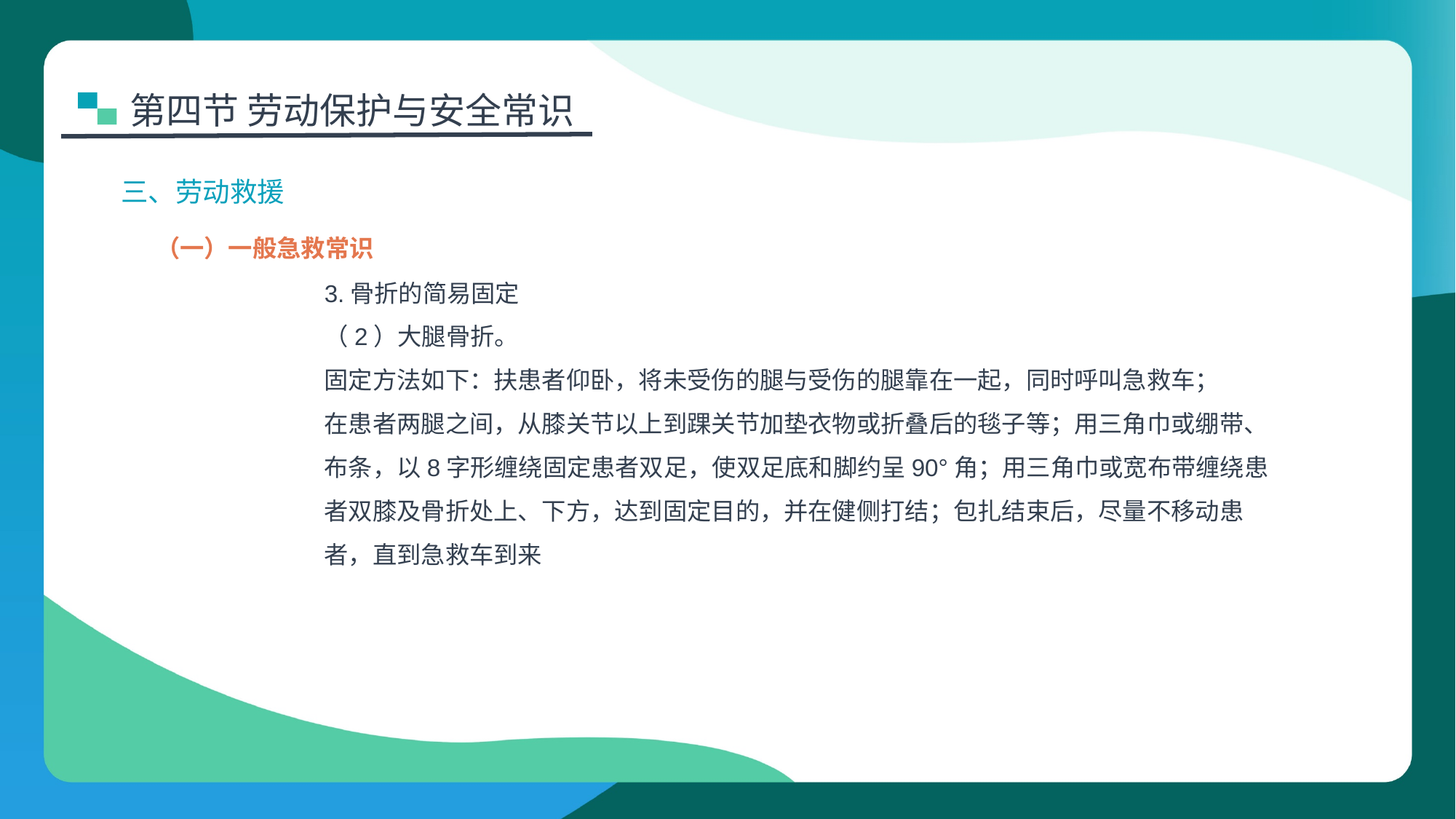

第四节 劳动保护与安全常识

三、劳动救援
（一）一般急救常识
3.骨折的简易固定
（2）大腿骨折。
固定方法如下：扶患者仰卧，将未受伤的腿与受伤的腿靠在一起，同时呼叫急救车；
在患者两腿之间，从膝关节以上到踝关节加垫衣物或折叠后的毯子等；用三角巾或绷带、
布条，以8字形缠绕固定患者双足，使双足底和脚约呈90°角；用三角巾或宽布带缠绕患
者双膝及骨折处上、下方，达到固定目的，并在健侧打结；包扎结束后，尽量不移动患
者，直到急救车到来